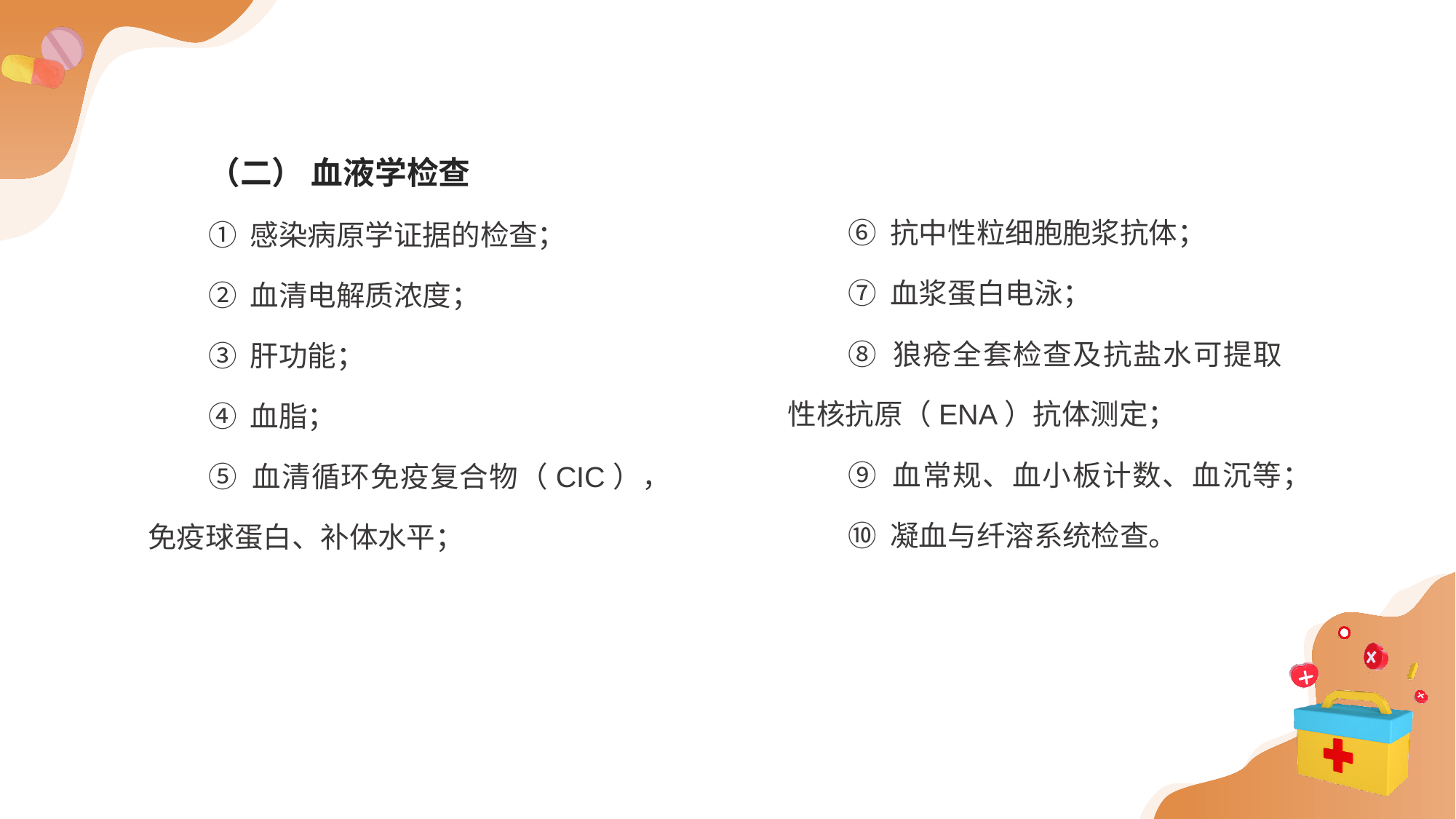

（二） 血液学检查
① 感染病原学证据的检查；
② 血清电解质浓度；
③ 肝功能；
④ 血脂；
⑤ 血清循环免疫复合物（CIC），免疫球蛋白、补体水平；
⑥ 抗中性粒细胞胞浆抗体；
⑦ 血浆蛋白电泳；
⑧ 狼疮全套检查及抗盐水可提取性核抗原（ENA）抗体测定；
⑨ 血常规、血小板计数、血沉等；
⑩ 凝血与纤溶系统检查。